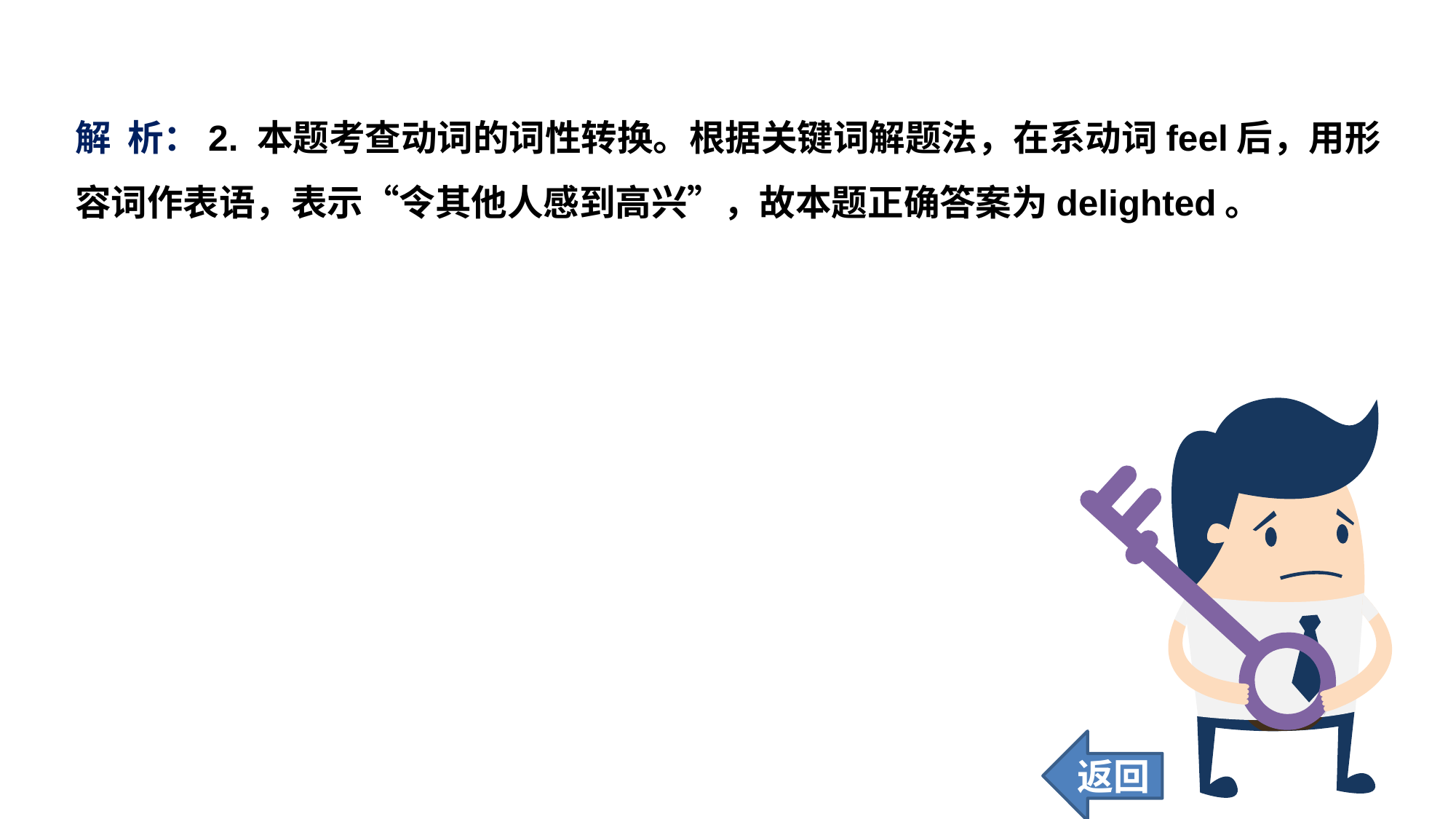

解  析：2. 本题考查动词的词性转换。根据关键词解题法，在系动词feel后，用形容词作表语，表示“令其他人感到高兴”，故本题正确答案为delighted。

返回
184